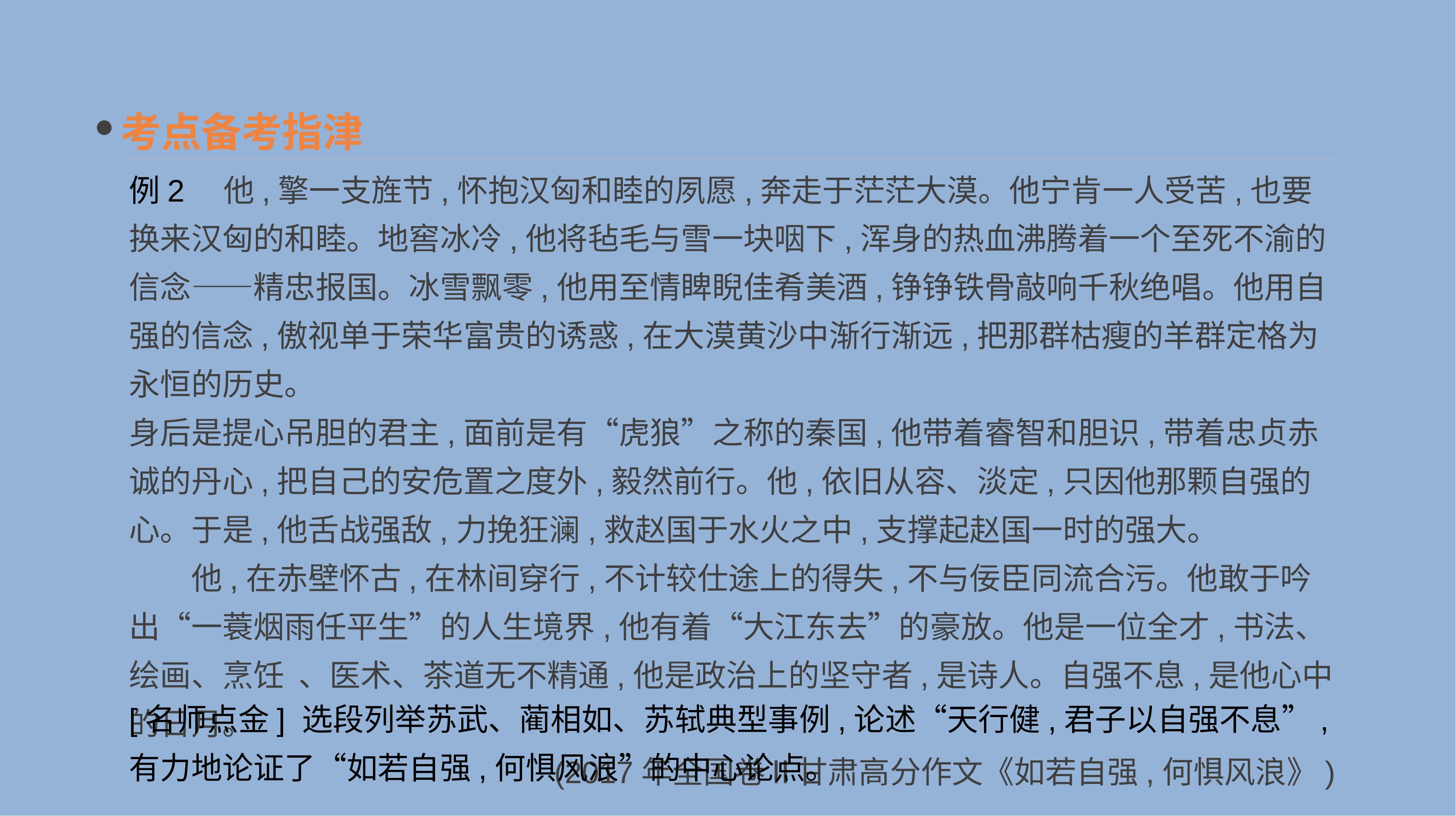

考点备考指津

例2　他,擎一支旌节,怀抱汉匈和睦的夙愿,奔走于茫茫大漠。他宁肯一人受苦,也要换来汉匈的和睦。地窖冰冷,他将毡毛与雪一块咽下,浑身的热血沸腾着一个至死不渝的信念——精忠报国。冰雪飘零,他用至情睥睨佳肴美酒,铮铮铁骨敲响千秋绝唱。他用自强的信念,傲视单于荣华富贵的诱惑,在大漠黄沙中渐行渐远,把那群枯瘦的羊群定格为永恒的历史。
身后是提心吊胆的君主,面前是有“虎狼”之称的秦国,他带着睿智和胆识,带着忠贞赤诚的丹心,把自己的安危置之度外,毅然前行。他,依旧从容、淡定,只因他那颗自强的心。于是,他舌战强敌,力挽狂澜,救赵国于水火之中,支撑起赵国一时的强大。
　　他,在赤壁怀古,在林间穿行,不计较仕途上的得失,不与佞臣同流合污。他敢于吟出“一蓑烟雨任平生”的人生境界,他有着“大江东去”的豪放。他是一位全才,书法、绘画、烹饪  、医术、茶道无不精通,他是政治上的坚守者,是诗人。自强不息,是他心中的日月。
(2017年全国卷Ⅱ甘肃高分作文《如若自强,何惧风浪》)

[名师点金] 选段列举苏武、蔺相如、苏轼典型事例,论述“天行健,君子以自强不息”,有力地论证了“如若自强,何惧风浪”的中心论点。